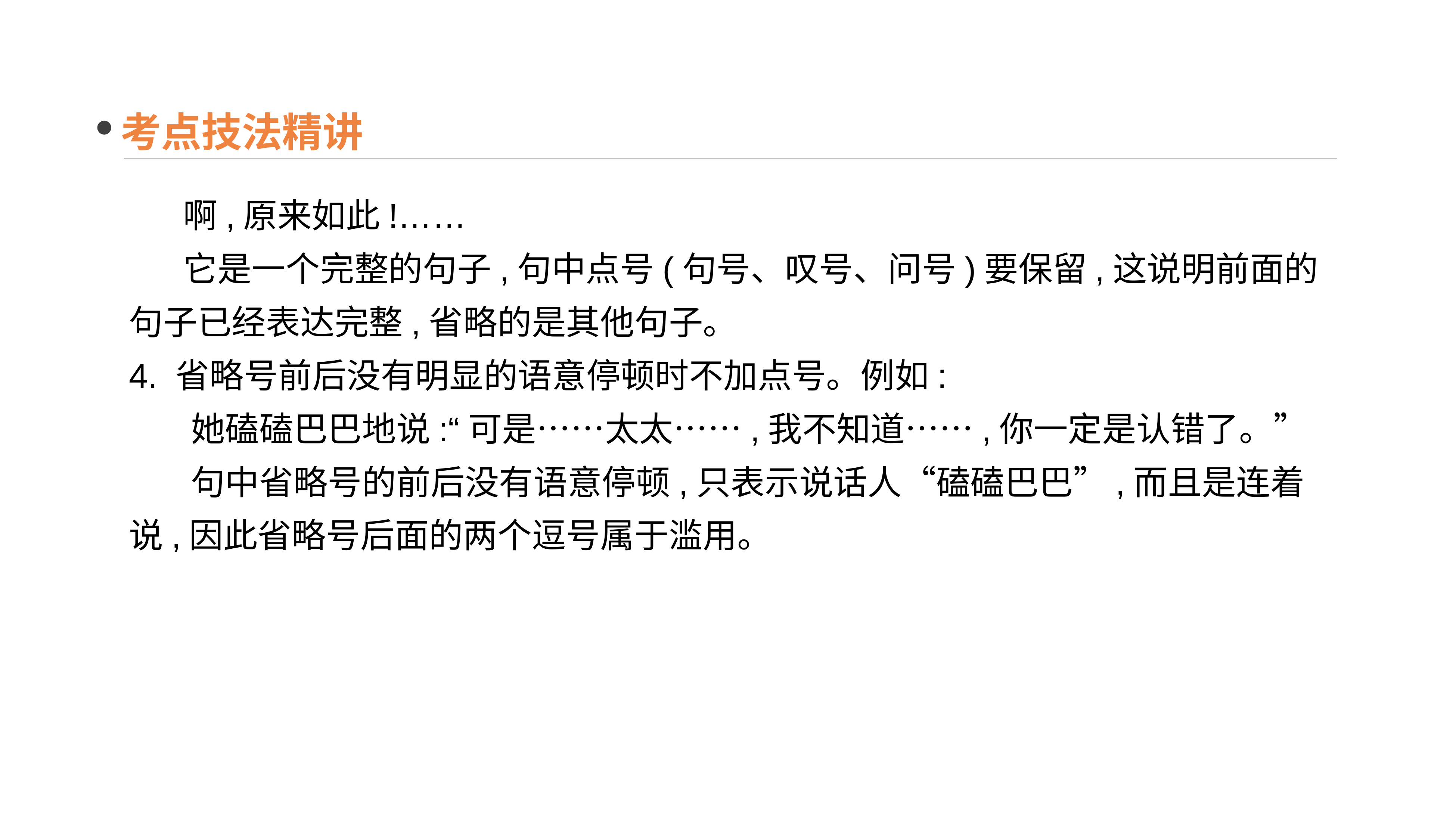

考点技法精讲

      啊,原来如此!……
      它是一个完整的句子,句中点号(句号、叹号、问号)要保留,这说明前面的句子已经表达完整,省略的是其他句子。
4. 省略号前后没有明显的语意停顿时不加点号。例如:
       她磕磕巴巴地说:“可是……太太……,我不知道……,你一定是认错了。”
       句中省略号的前后没有语意停顿,只表示说话人“磕磕巴巴”,而且是连着说,因此省略号后面的两个逗号属于滥用。